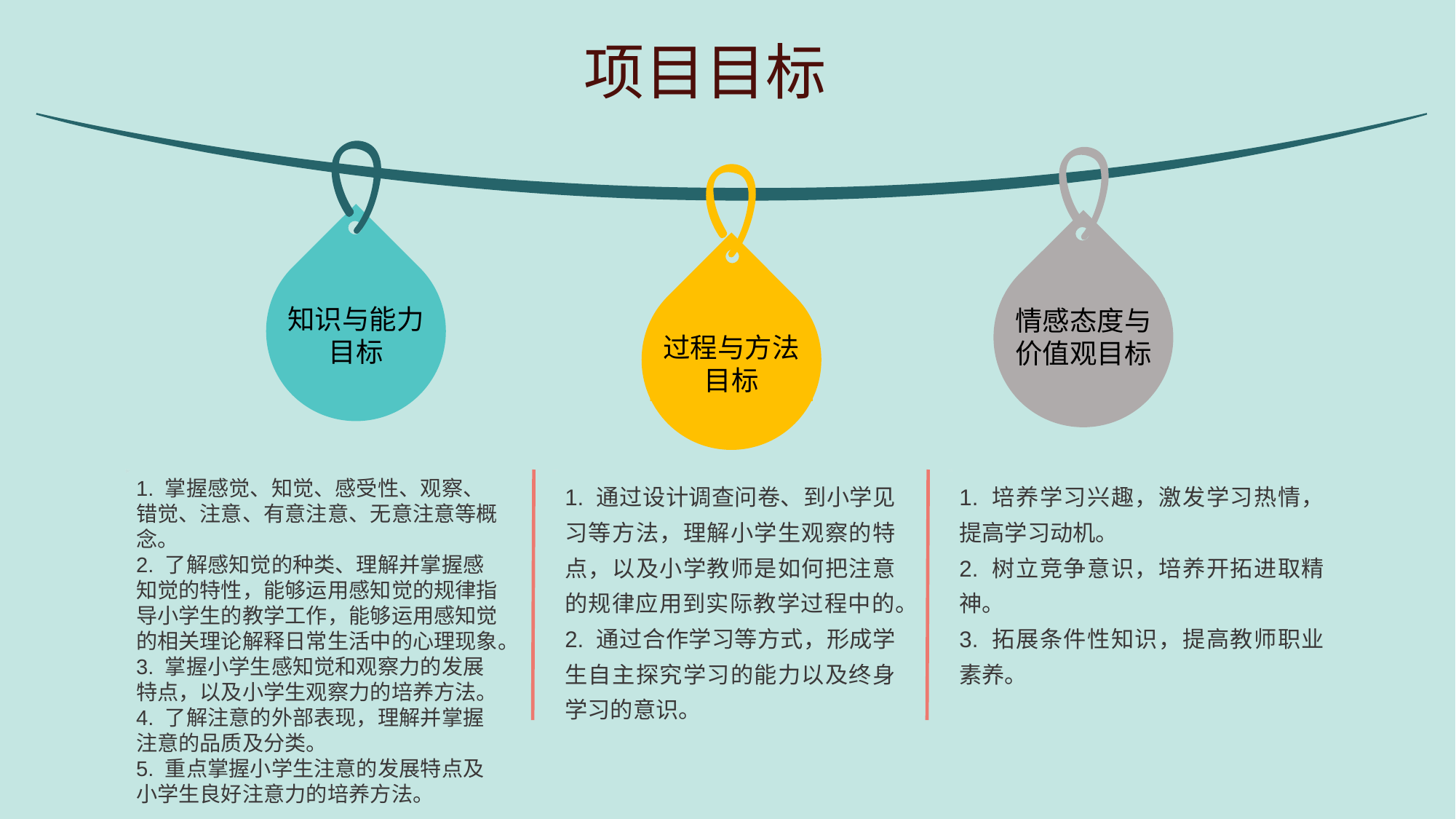

项目目标

知识与能力目标

情感态度与价值观目标

过程与方法目标
1. 掌握感觉、知觉、感受性、观察、错觉、注意、有意注意、无意注意等概念。
2. 了解感知觉的种类、理解并掌握感知觉的特性，能够运用感知觉的规律指导小学生的教学工作，能够运用感知觉的相关理论解释日常生活中的心理现象。
3. 掌握小学生感知觉和观察力的发展特点，以及小学生观察力的培养方法。
4. 了解注意的外部表现，理解并掌握注意的品质及分类。
5. 重点掌握小学生注意的发展特点及小学生良好注意力的培养方法。
1. 通过设计调查问卷、到小学见习等方法，理解小学生观察的特点，以及小学教师是如何把注意的规律应用到实际教学过程中的。
2. 通过合作学习等方式，形成学生自主探究学习的能力以及终身学习的意识。
1. 培养学习兴趣，激发学习热情，提高学习动机。
2. 树立竞争意识，培养开拓进取精神。
3. 拓展条件性知识，提高教师职业素养。